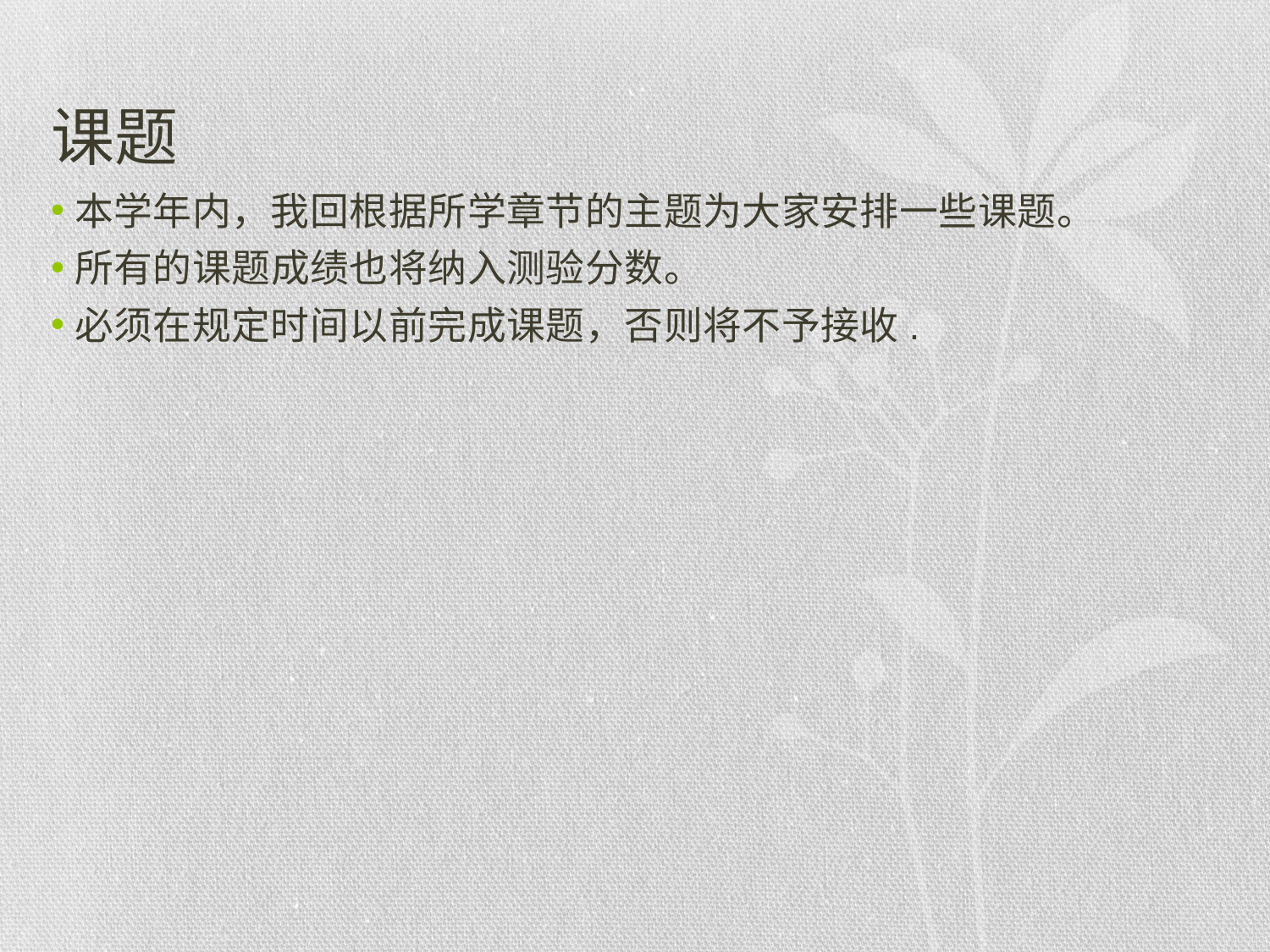

# 课题
本学年内，我回根据所学章节的主题为大家安排一些课题。
所有的课题成绩也将纳入测验分数。
必须在规定时间以前完成课题，否则将不予接收.